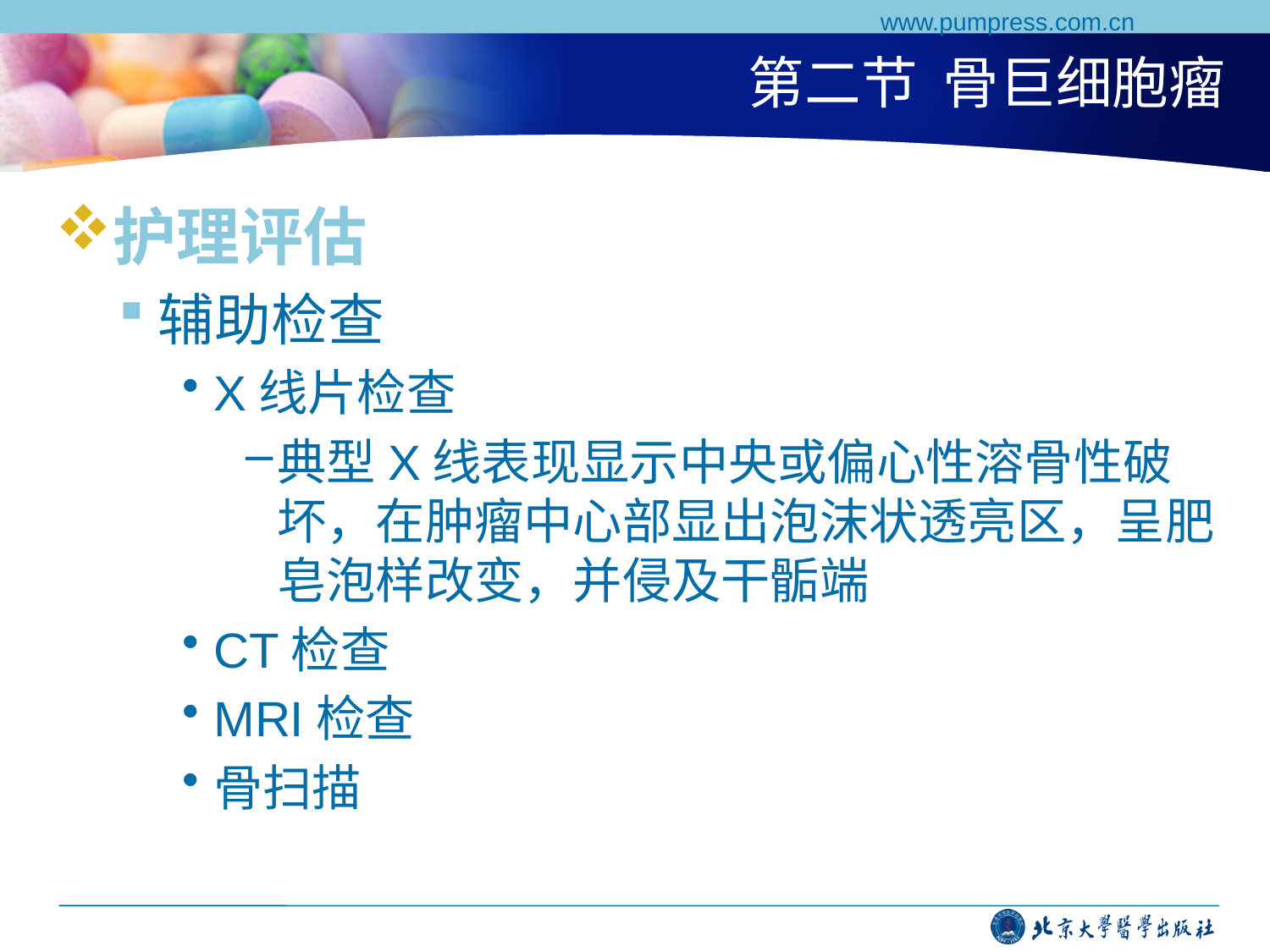

www.pumpress.com.cn
# 第二节  骨巨细胞瘤
护理评估
辅助检查
X线片检查
典型X线表现显示中央或偏心性溶骨性破坏，在肿瘤中心部显出泡沫状透亮区，呈肥皂泡样改变，并侵及干骺端
CT检查
MRI检查
骨扫描